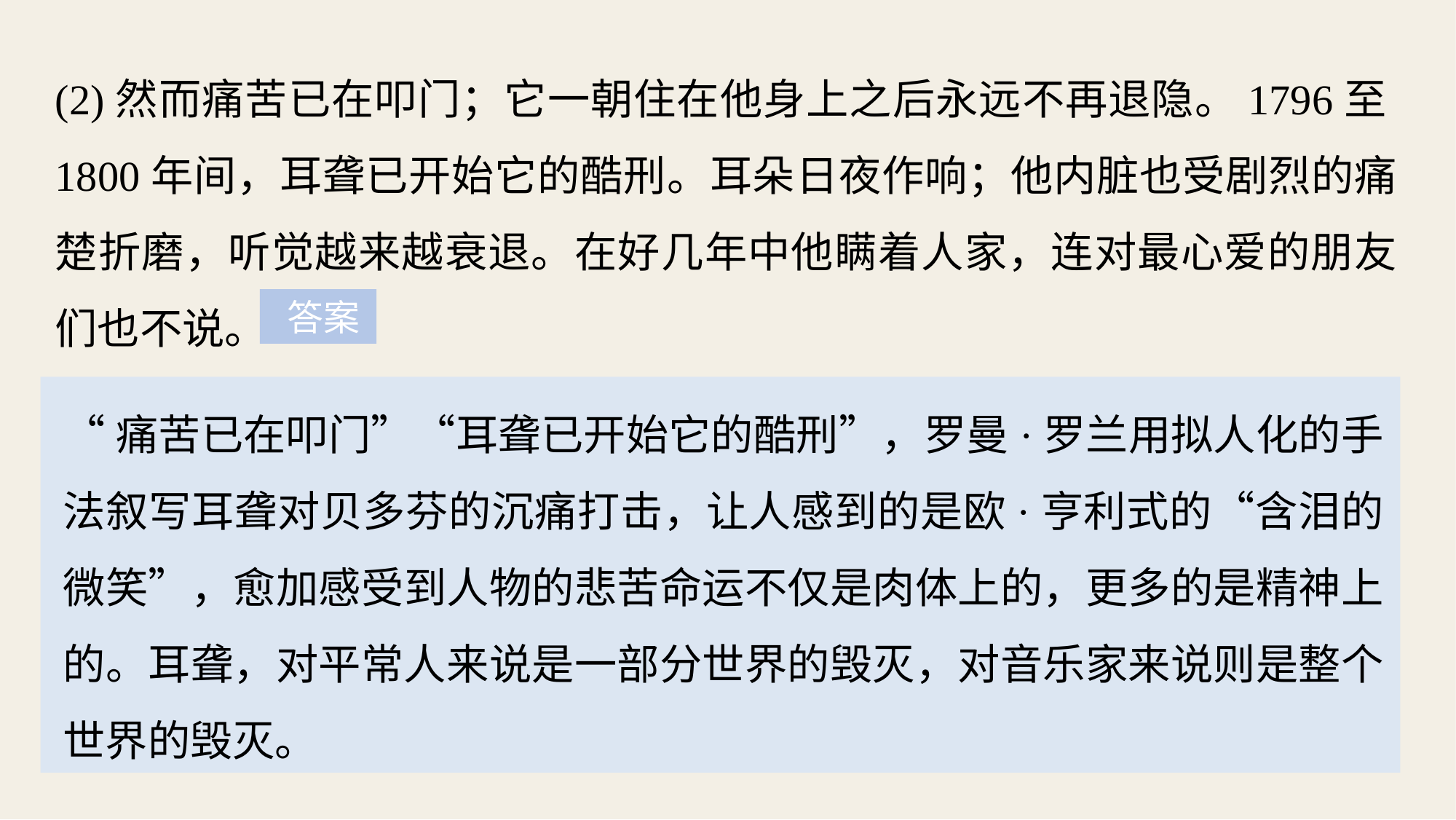

(2)然而痛苦已在叩门；它一朝住在他身上之后永远不再退隐。1796至1800年间，耳聋已开始它的酷刑。耳朵日夜作响；他内脏也受剧烈的痛楚折磨，听觉越来越衰退。在好几年中他瞒着人家，连对最心爱的朋友们也不说。
 答案
“痛苦已在叩门”“耳聋已开始它的酷刑”，罗曼·罗兰用拟人化的手法叙写耳聋对贝多芬的沉痛打击，让人感到的是欧·亨利式的“含泪的微笑”，愈加感受到人物的悲苦命运不仅是肉体上的，更多的是精神上的。耳聋，对平常人来说是一部分世界的毁灭，对音乐家来说则是整个世界的毁灭。